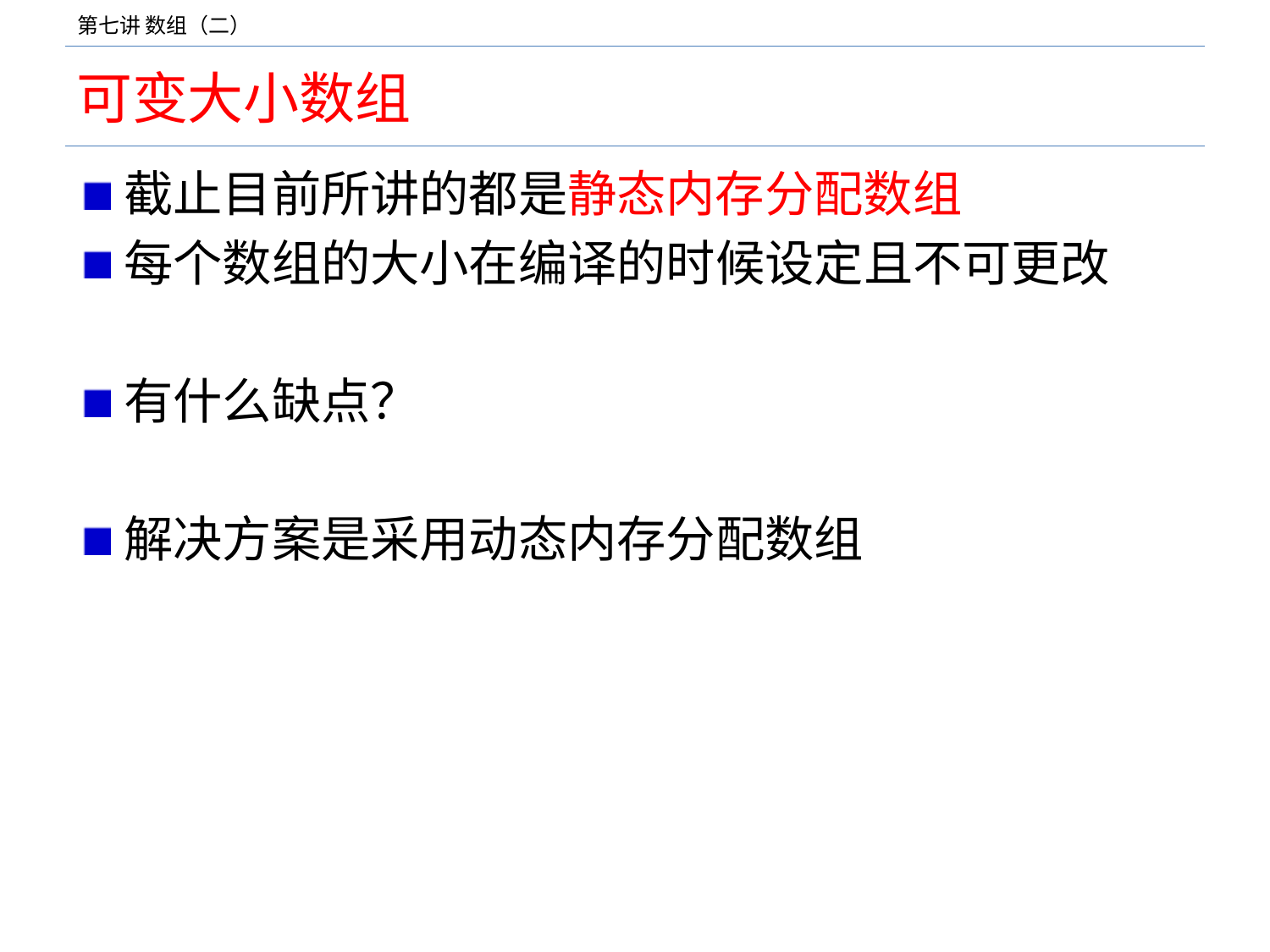

# 可变大小数组
截止目前所讲的都是静态内存分配数组
每个数组的大小在编译的时候设定且不可更改

有什么缺点？

解决方案是采用动态内存分配数组